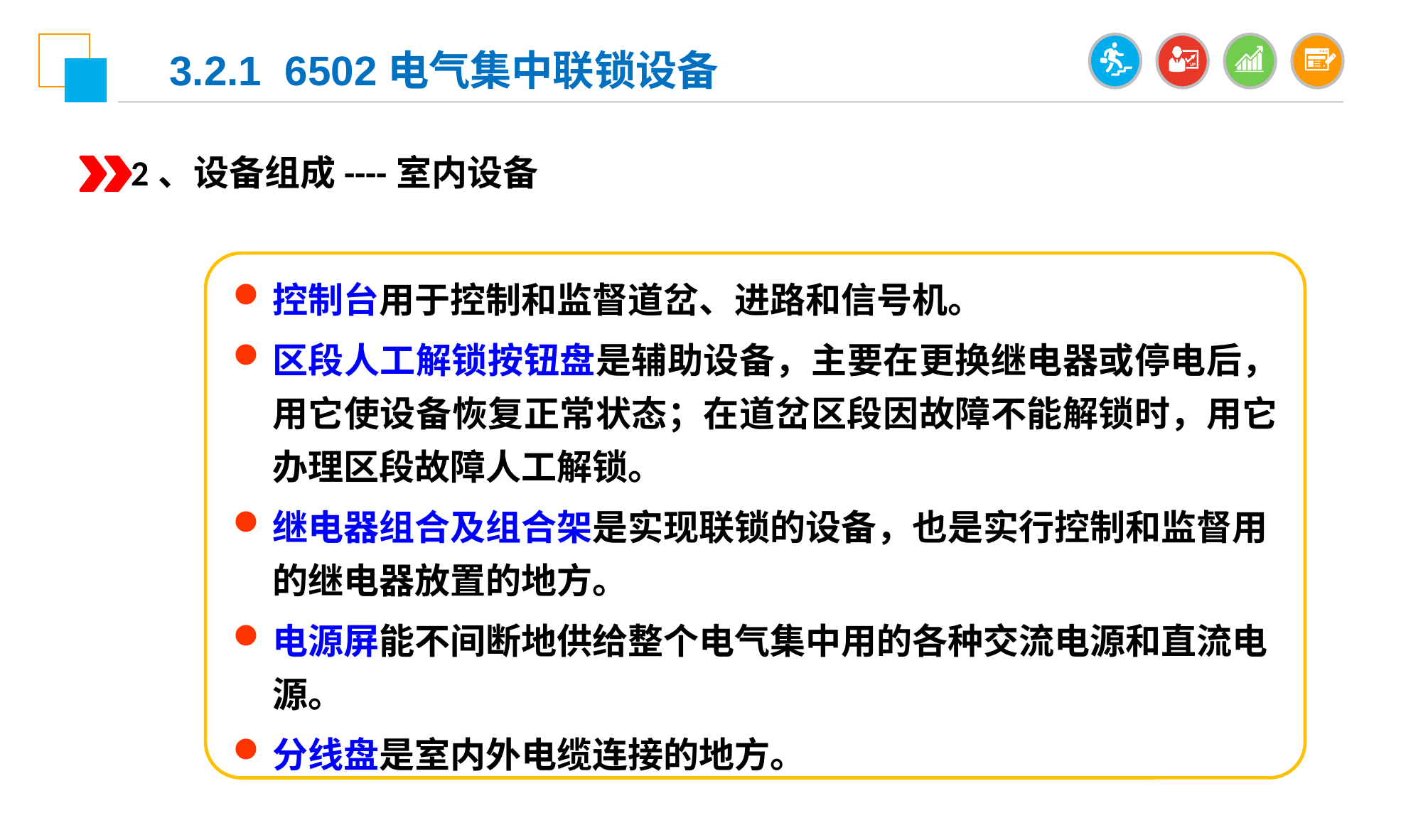

3.2.1  6502电气集中联锁设备
2、设备组成----室内设备

控制台用于控制和监督道岔、进路和信号机。
区段人工解锁按钮盘是辅助设备，主要在更换继电器或停电后，用它使设备恢复正常状态；在道岔区段因故障不能解锁时，用它办理区段故障人工解锁。
继电器组合及组合架是实现联锁的设备，也是实行控制和监督用的继电器放置的地方。
电源屏能不间断地供给整个电气集中用的各种交流电源和直流电源。
分线盘是室内外电缆连接的地方。